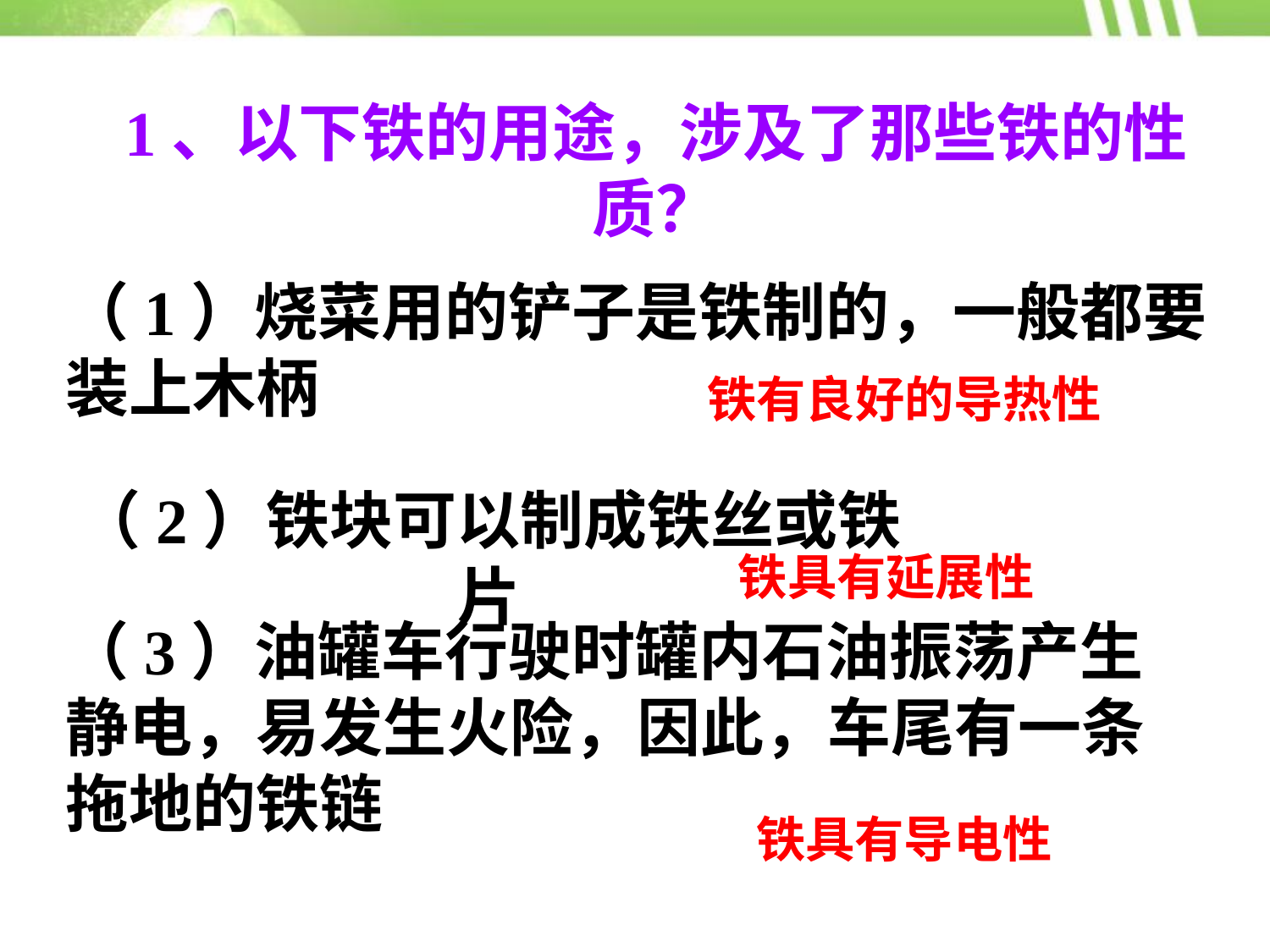

1、以下铁的用途，涉及了那些铁的性质？
（1）烧菜用的铲子是铁制的，一般都要装上木柄
铁有良好的导热性
（2）铁块可以制成铁丝或铁片
铁具有延展性
（3）油罐车行驶时罐内石油振荡产生静电，易发生火险，因此，车尾有一条拖地的铁链
铁具有导电性